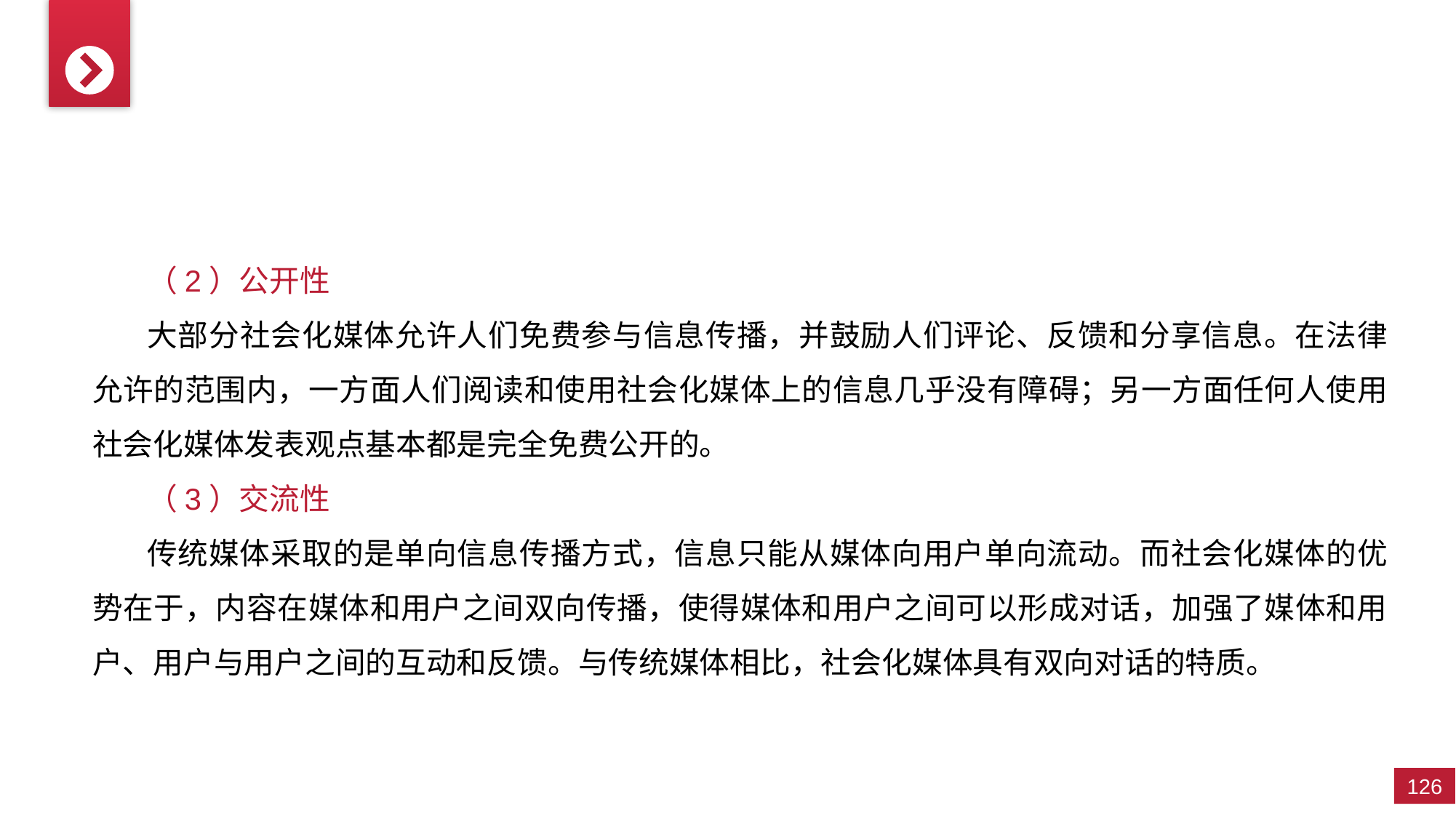

（2）公开性
大部分社会化媒体允许人们免费参与信息传播，并鼓励人们评论、反馈和分享信息。在法律允许的范围内，一方面人们阅读和使用社会化媒体上的信息几乎没有障碍；另一方面任何人使用社会化媒体发表观点基本都是完全免费公开的。
（3）交流性
传统媒体采取的是单向信息传播方式，信息只能从媒体向用户单向流动。而社会化媒体的优势在于，内容在媒体和用户之间双向传播，使得媒体和用户之间可以形成对话，加强了媒体和用户、用户与用户之间的互动和反馈。与传统媒体相比，社会化媒体具有双向对话的特质。